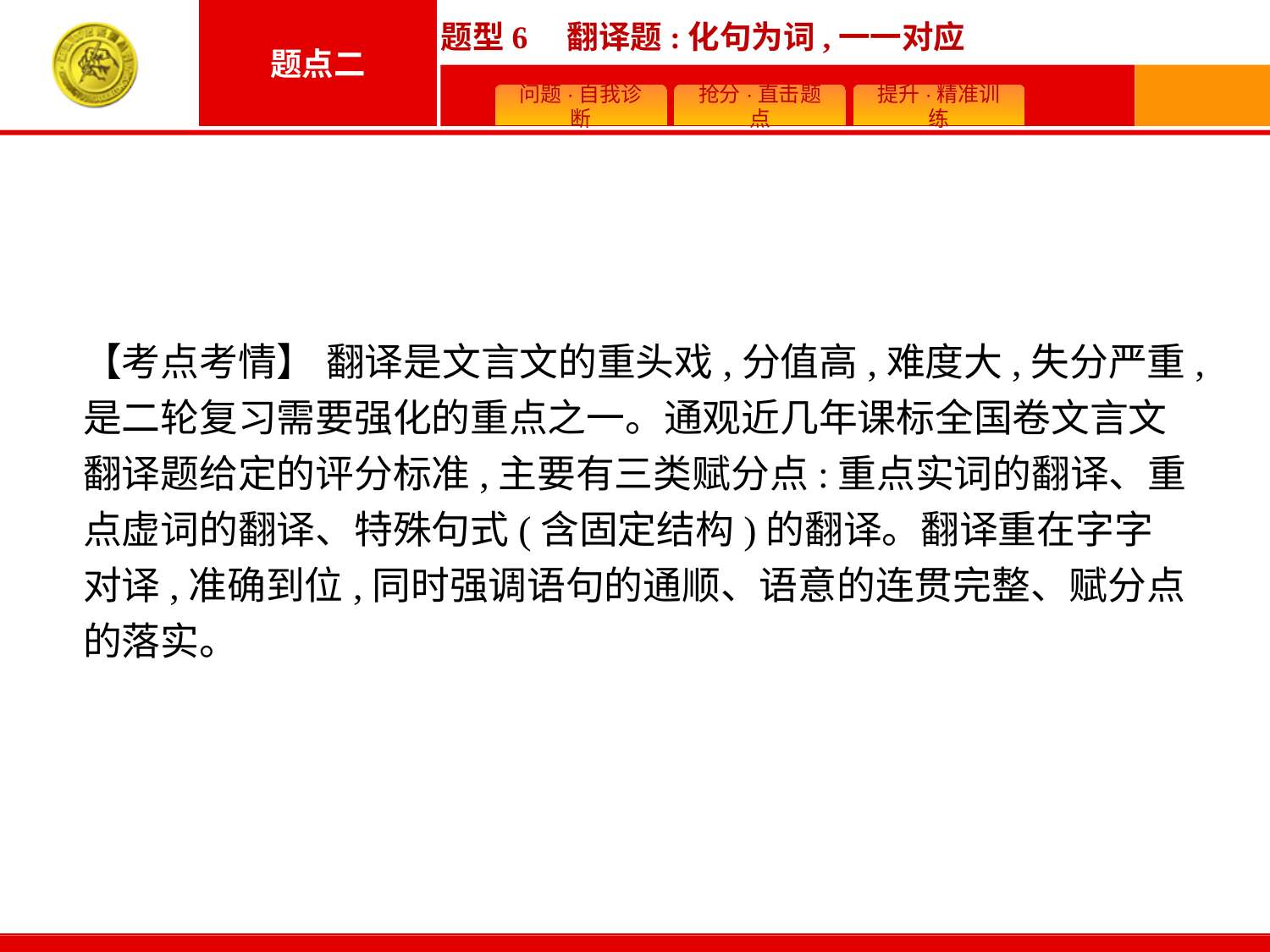

【考点考情】 翻译是文言文的重头戏,分值高,难度大,失分严重,是二轮复习需要强化的重点之一。通观近几年课标全国卷文言文翻译题给定的评分标准,主要有三类赋分点:重点实词的翻译、重点虚词的翻译、特殊句式(含固定结构)的翻译。翻译重在字字对译,准确到位,同时强调语句的通顺、语意的连贯完整、赋分点的落实。